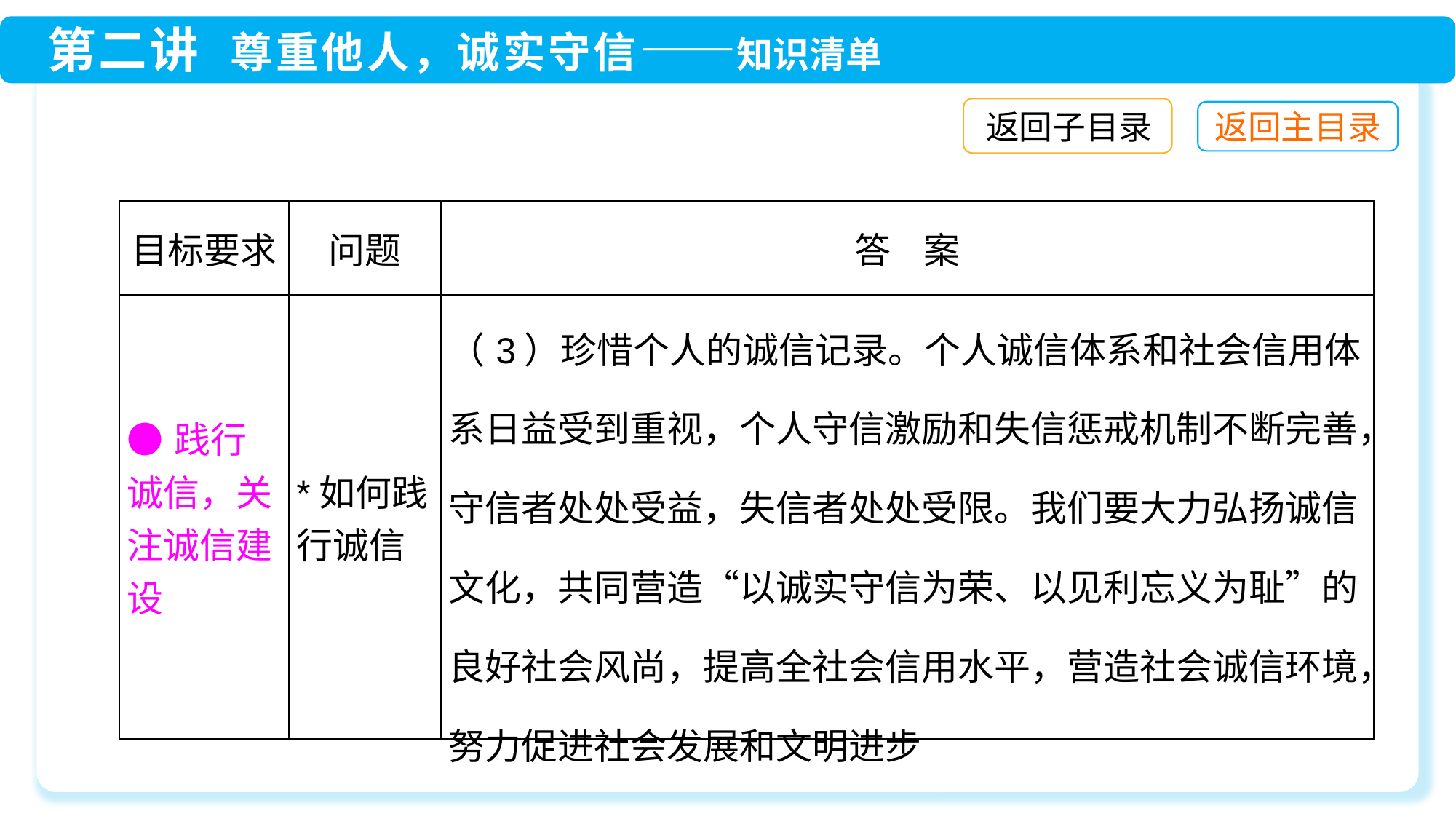

返回子目录
| 目标要求 | 问题 | 答 案 |
| --- | --- | --- |
| ●践行诚信，关注诚信建设 | \*如何践行诚信 | （3）珍惜个人的诚信记录。个人诚信体系和社会信用体系日益受到重视，个人守信激励和失信惩戒机制不断完善，守信者处处受益，失信者处处受限。我们要大力弘扬诚信文化，共同营造“以诚实守信为荣、以见利忘义为耻”的良好社会风尚，提高全社会信用水平，营造社会诚信环境，努力促进社会发展和文明进步 |